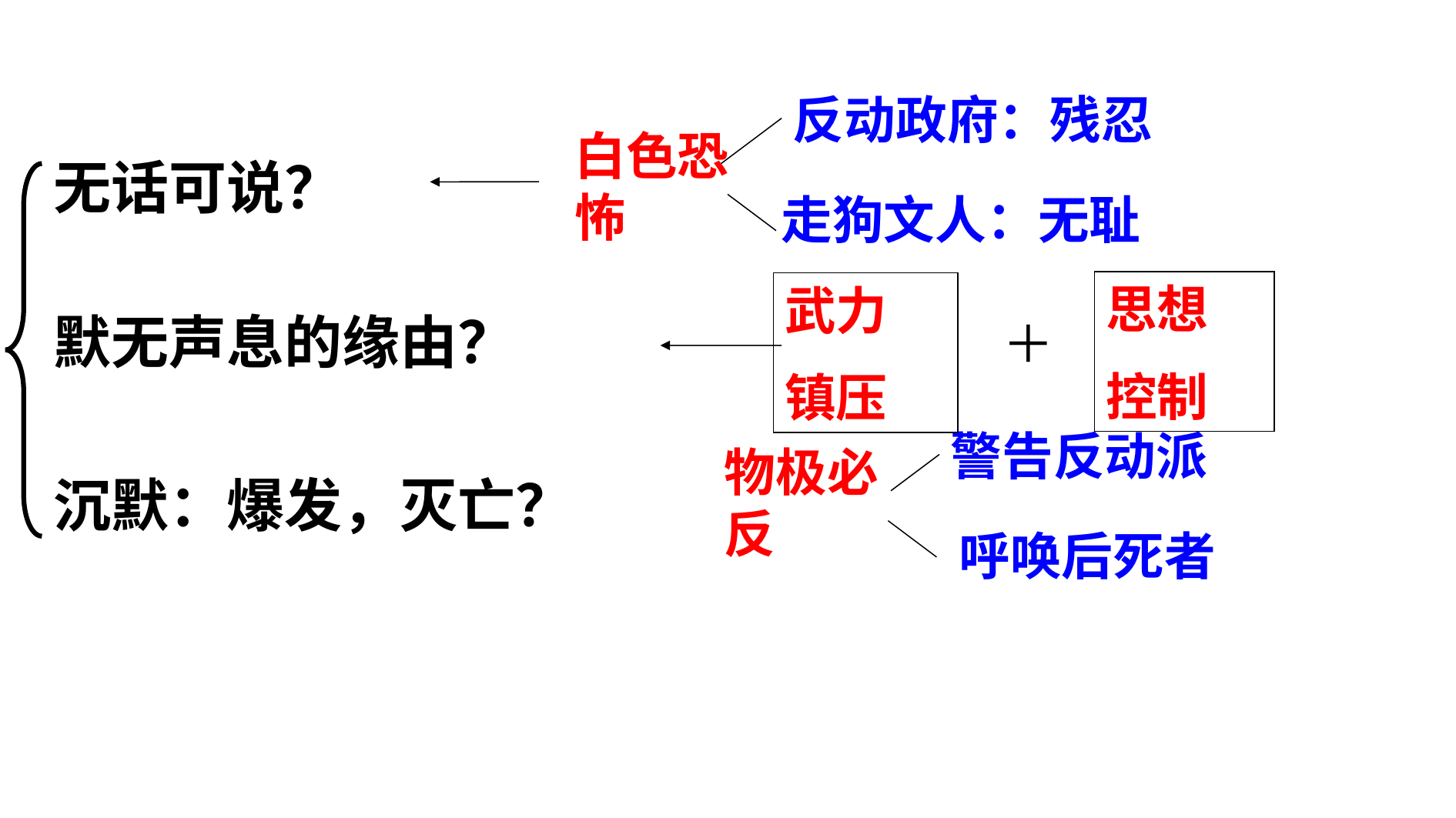

反动政府：残忍
白色恐怖

无话可说？

走狗文人：无耻

思想
控制
武力
镇压
默无声息的缘由？
＋

警告反动派
物极必反

沉默：爆发，灭亡？

呼唤后死者